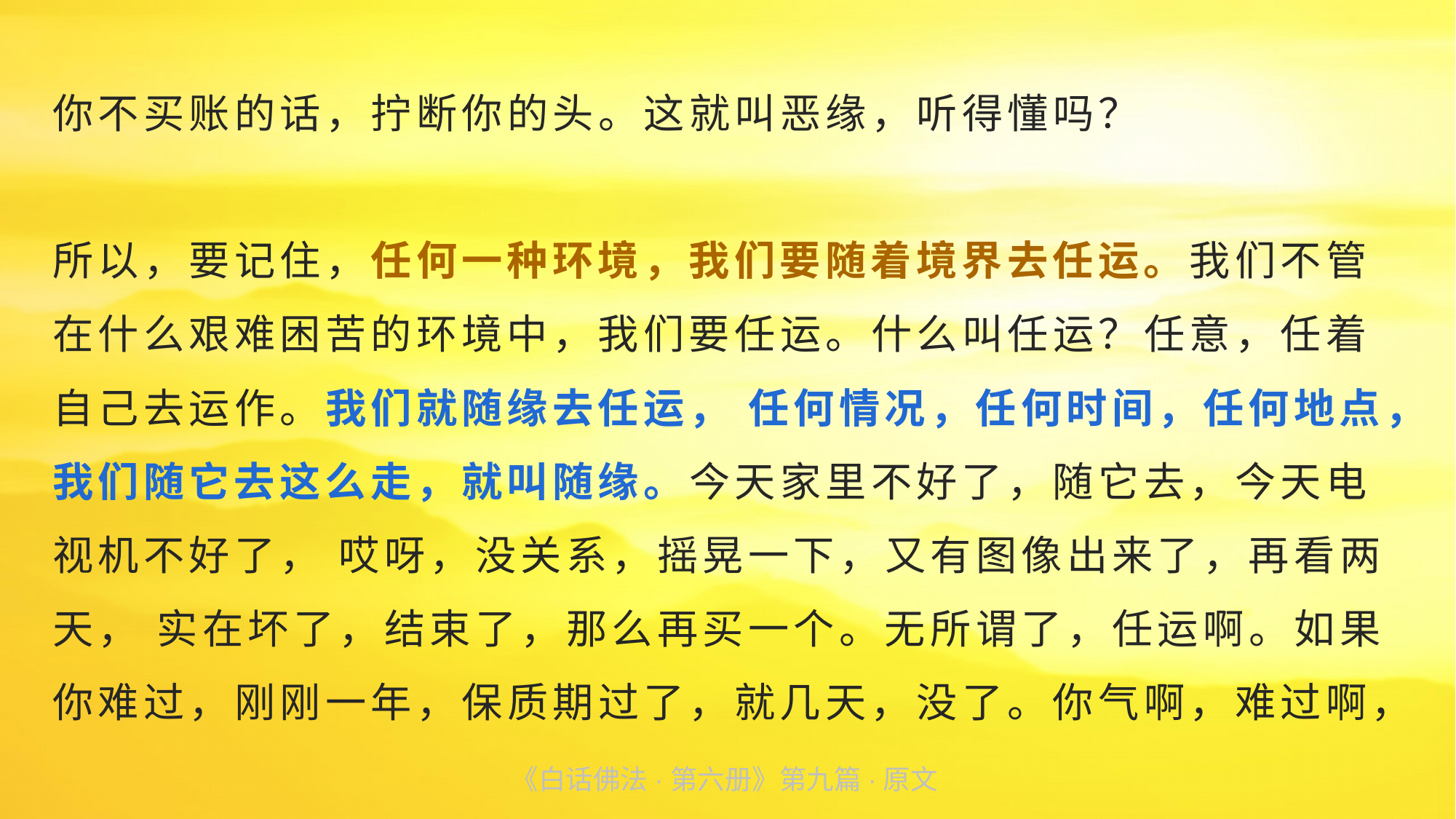

你不买账的话，拧断你的头。这就叫恶缘，听得懂吗？

所以，要记住，任何一种环境，我们要随着境界去任运。我们不管在什么艰难困苦的环境中，我们要任运。什么叫任运？任意，任着自己去运作。我们就随缘去任运， 任何情况，任何时间，任何地点，我们随它去这么走，就叫随缘。今天家里不好了，随它去，今天电视机不好了， 哎呀，没关系，摇晃一下，又有图像出来了，再看两天， 实在坏了，结束了，那么再买一个。无所谓了，任运啊。如果你难过，刚刚一年，保质期过了，就几天，没了。你气啊，难过啊，
《白话佛法·第六册》第九篇·原文